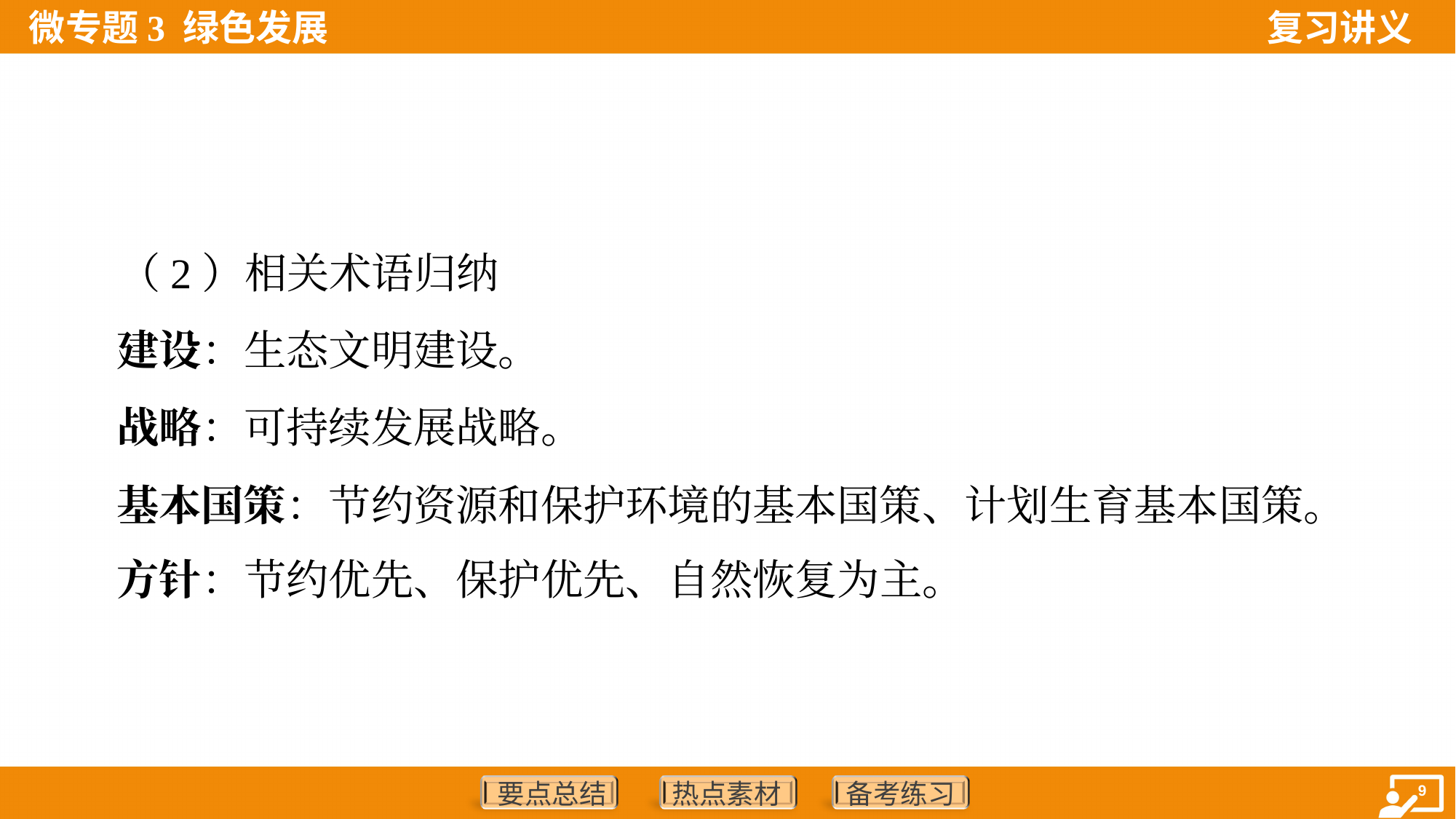

（2）相关术语归纳
    建设：生态文明建设。
    战略：可持续发展战略。
    基本国策：节约资源和保护环境的基本国策、计划生育基本国策。
    方针：节约优先、保护优先、自然恢复为主。